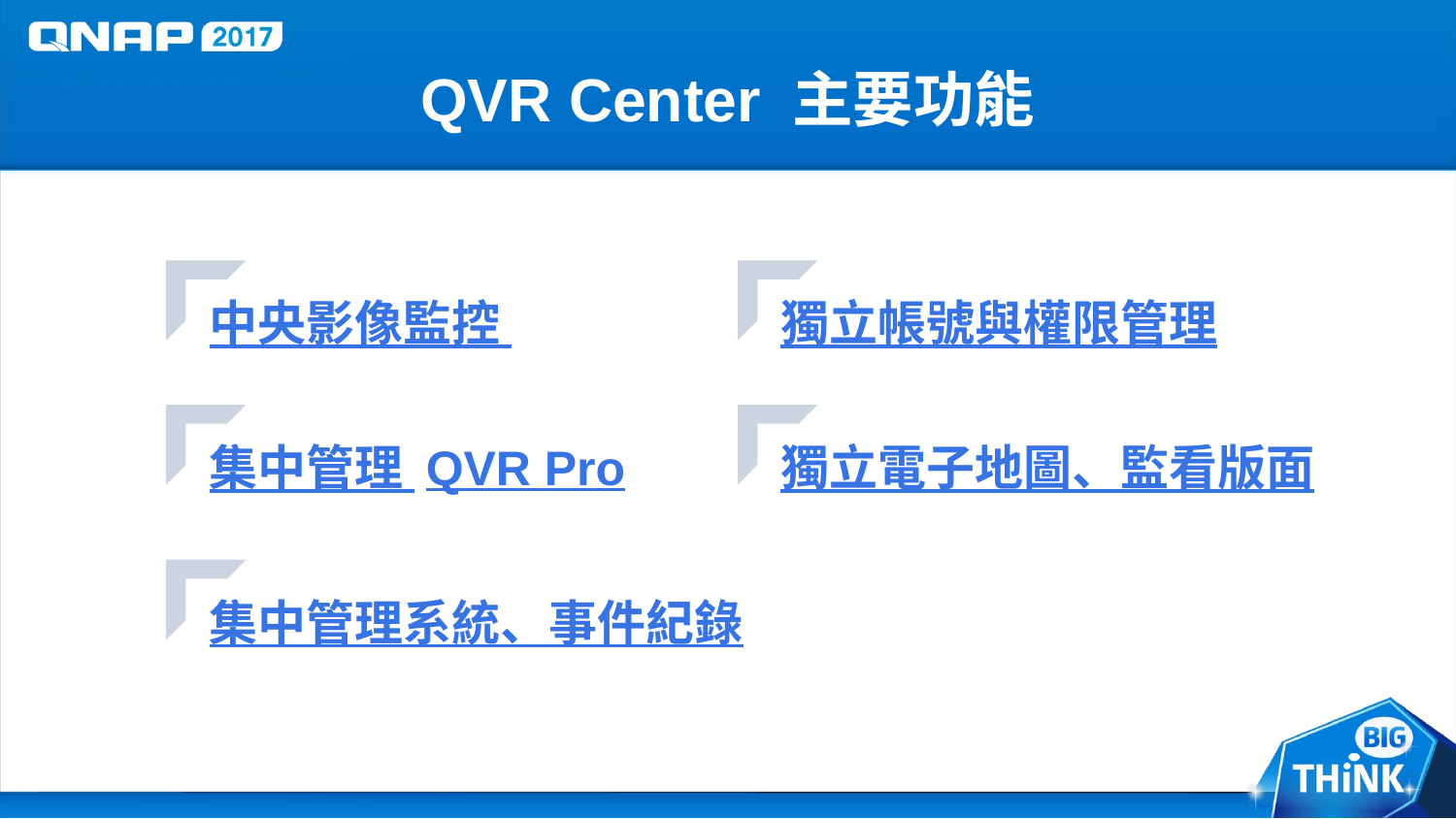

# QVR Center 主要功能

中央影像監控

獨立帳號與權限管理

集中管理 QVR Pro

獨立電子地圖、監看版面

集中管理系統、事件紀錄